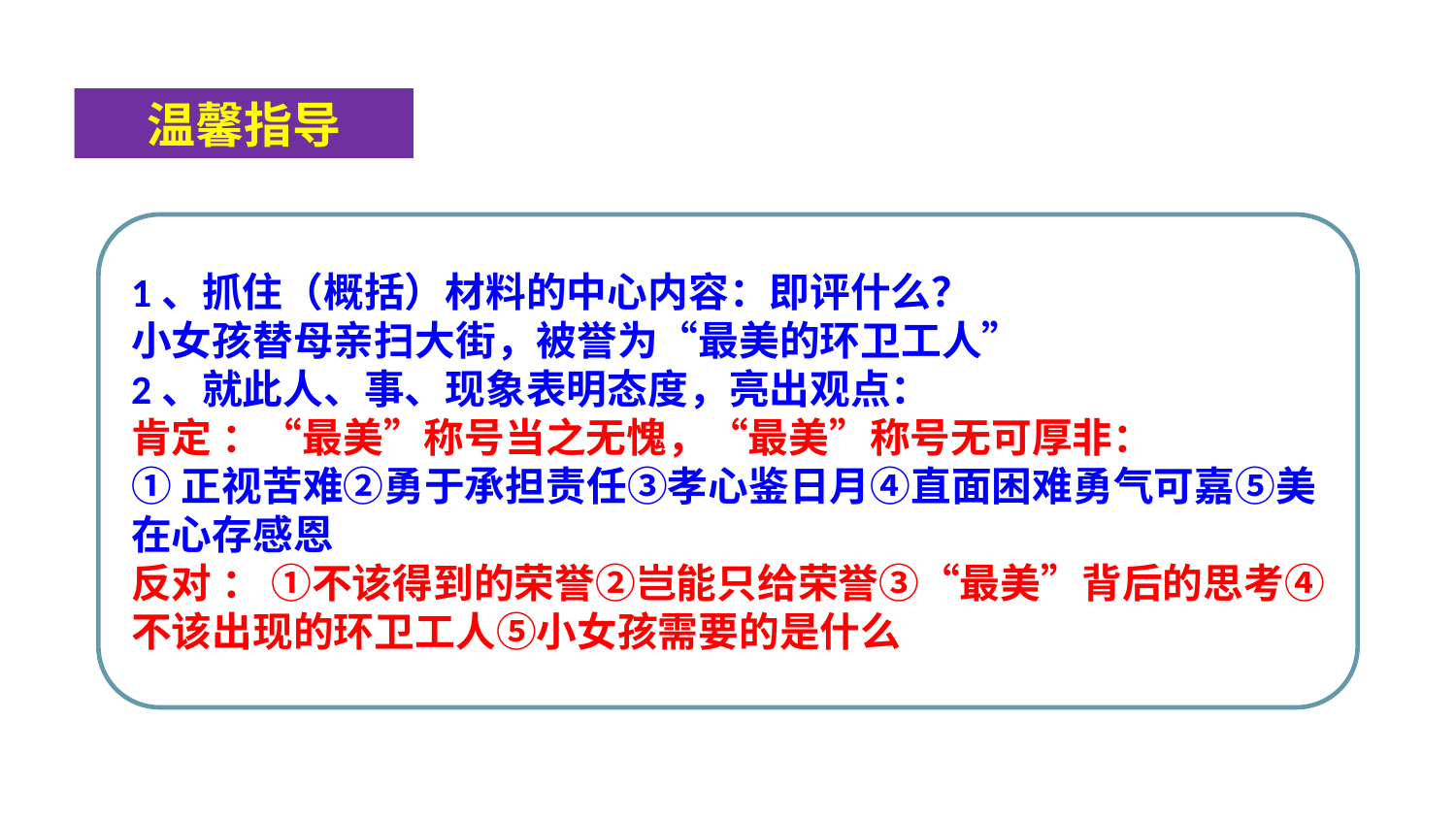

温馨指导
1、抓住（概括）材料的中心内容：即评什么？
小女孩替母亲扫大街，被誉为“最美的环卫工人”
2、就此人、事、现象表明态度，亮出观点：
肯定 ：“最美”称号当之无愧，“最美”称号无可厚非：
①正视苦难②勇于承担责任③孝心鉴日月④直面困难勇气可嘉⑤美在心存感恩
反对 ： ①不该得到的荣誉②岂能只给荣誉③“最美”背后的思考④不该出现的环卫工人⑤小女孩需要的是什么